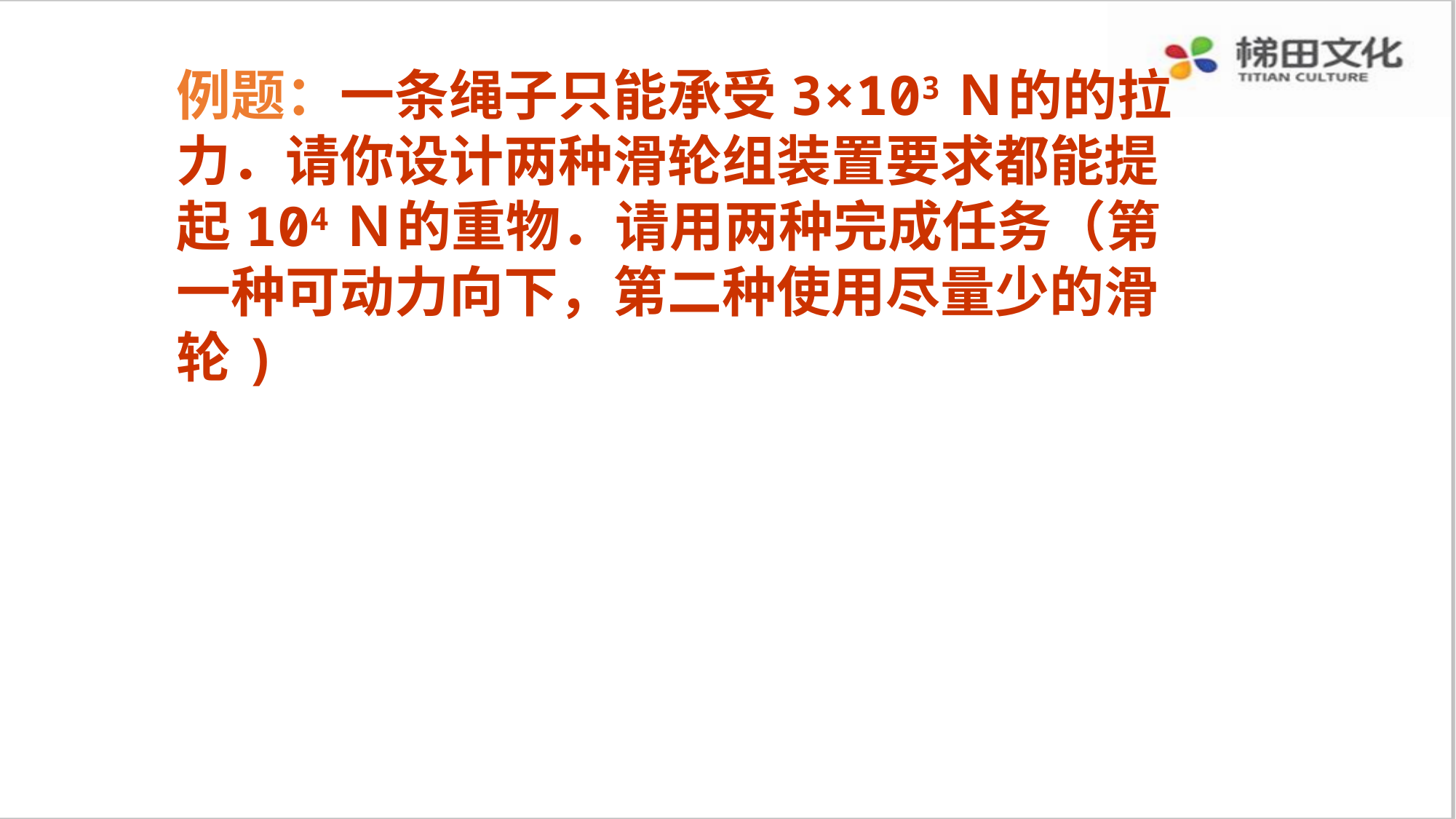

例题：一条绳子只能承受3×103Ｎ的的拉力．请你设计两种滑轮组装置要求都能提起104Ｎ的重物．请用两种完成任务（第一种可动力向下，第二种使用尽量少的滑轮)